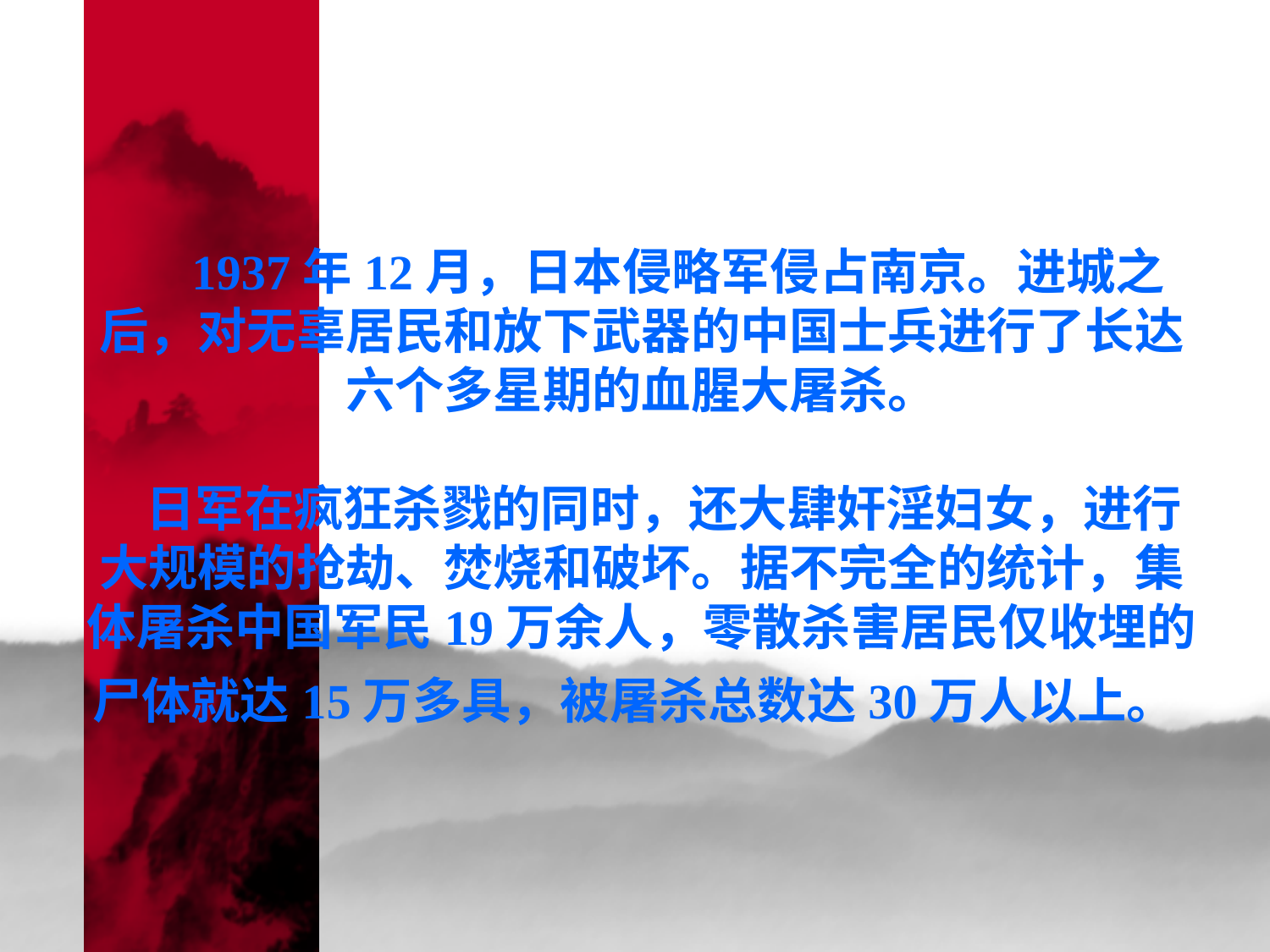

# 1937年12月，日本侵略军侵占南京。进城之后，对无辜居民和放下武器的中国士兵进行了长达六个多星期的血腥大屠杀。 日军在疯狂杀戮的同时，还大肆奸淫妇女，进行大规模的抢劫、焚烧和破坏。据不完全的统计，集体屠杀中国军民19万余人，零散杀害居民仅收埋的尸体就达15万多具，被屠杀总数达30万人以上。